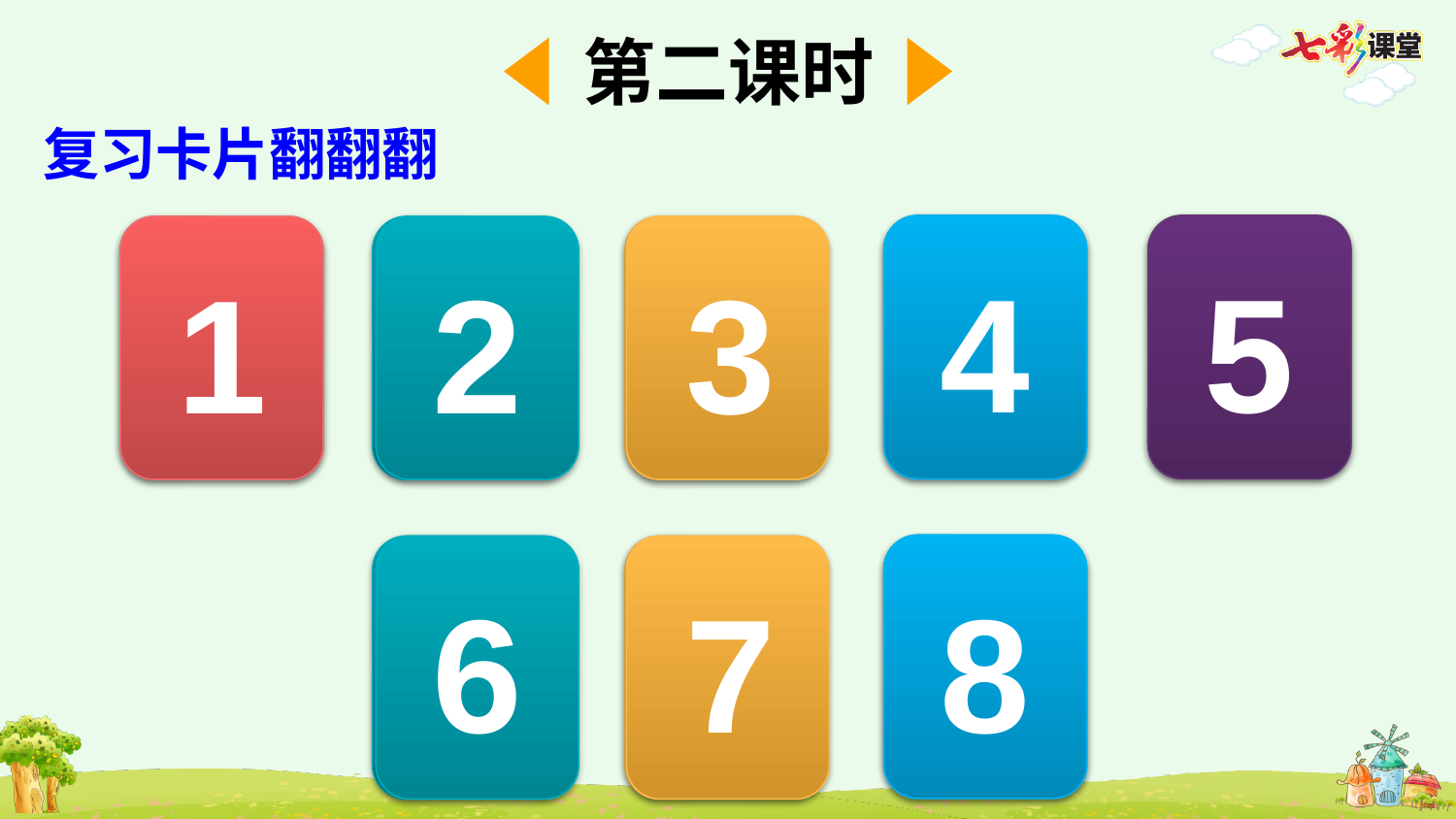

第二课时

复习卡片翻翻翻

vn

en

4

5

1

2

3

in

un

an

yun

8

6

7

yuan

yin